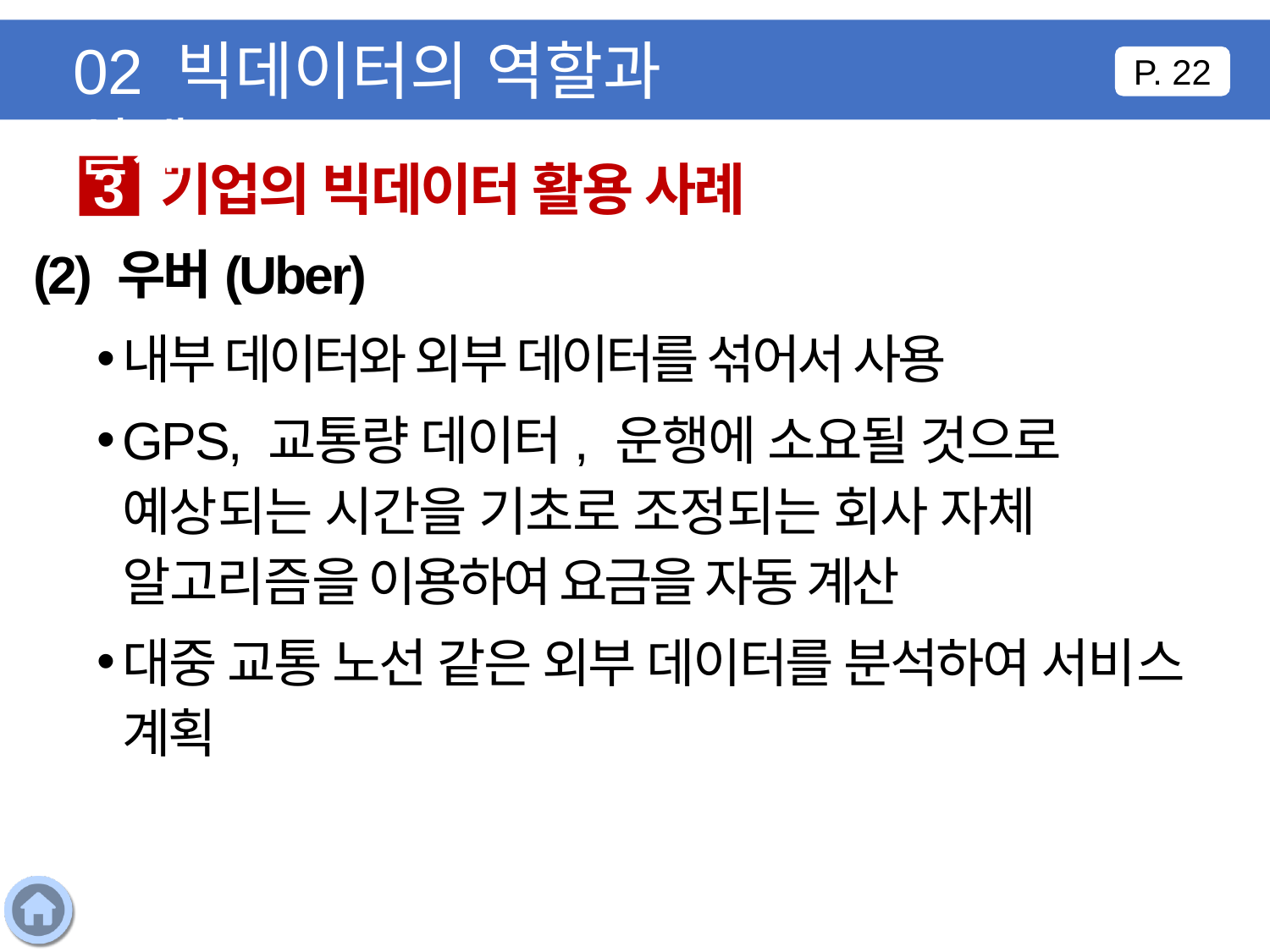

02 빅데이터의 역할과 실제
P. 22
기업의 빅데이터 활용 사례
3
(2) 우버(Uber)
내부 데이터와 외부 데이터를 섞어서 사용
GPS, 교통량 데이터, 운행에 소요될 것으로 예상되는 시간을 기초로 조정되는 회사 자체 알고리즘을 이용하여 요금을 자동 계산
대중 교통 노선 같은 외부 데이터를 분석하여 서비스 계획